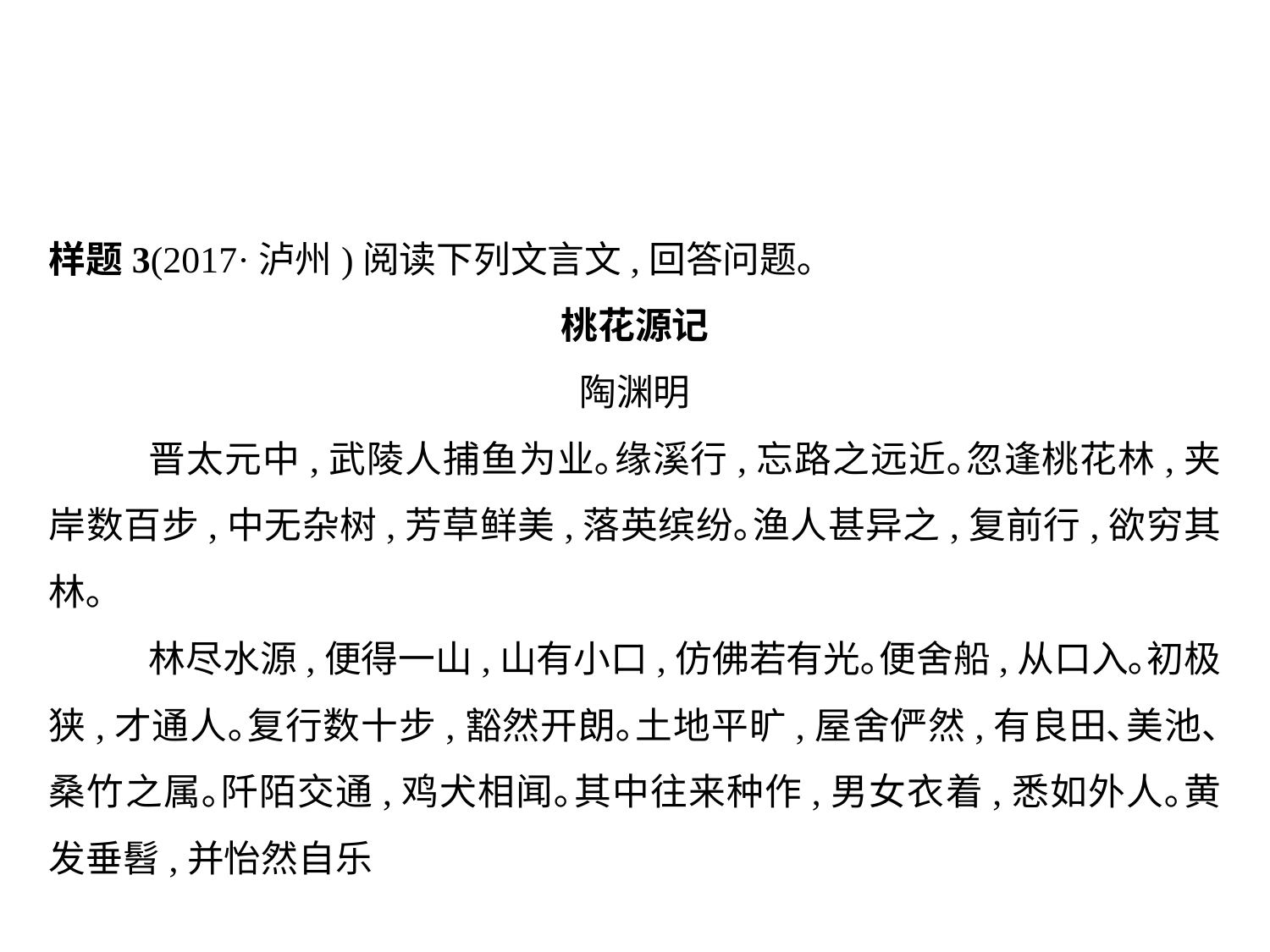

样题3(2017·泸州)阅读下列文言文,回答问题｡
桃花源记
陶渊明
晋太元中,武陵人捕鱼为业｡缘溪行,忘路之远近｡忽逢桃花林,夹岸数百步,中无杂树,芳草鲜美,落英缤纷｡渔人甚异之,复前行,欲穷其林｡
林尽水源,便得一山,山有小口,仿佛若有光｡便舍船,从口入｡初极狭,才通人｡复行数十步,豁然开朗｡土地平旷,屋舍俨然,有良田､美池､桑竹之属｡阡陌交通,鸡犬相闻｡其中往来种作,男女衣着,悉如外人｡黄发垂髫,并怡然自乐